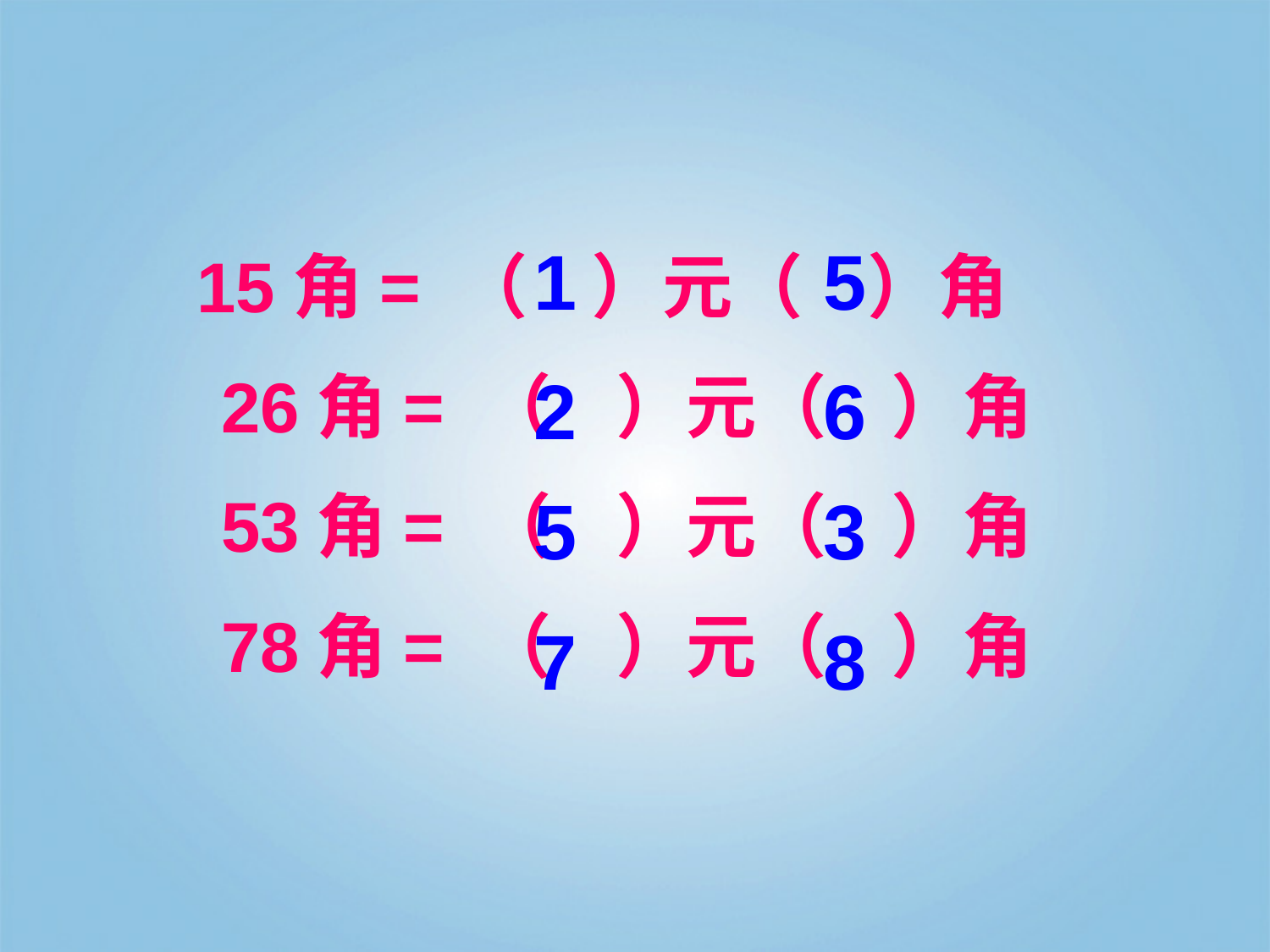

1
5
15角= （    ）元（    ）角
26角= （    ）元（    ）角
53角= （    ）元（    ）角
78角= （    ）元（    ）角
2
6
5
3
7
8